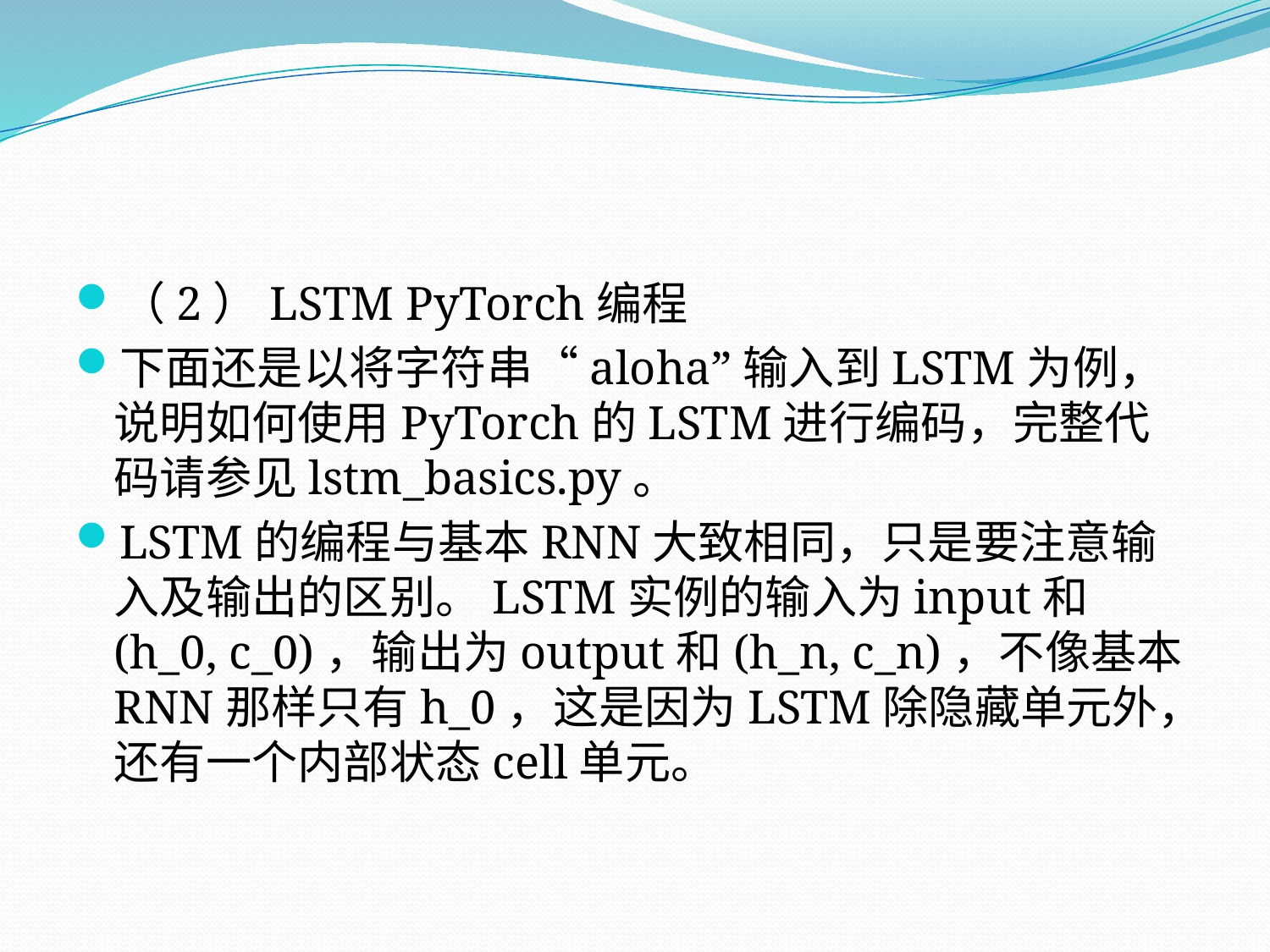

（2）LSTM PyTorch编程
下面还是以将字符串“aloha”输入到LSTM为例，说明如何使用PyTorch的LSTM进行编码，完整代码请参见lstm_basics.py。
LSTM的编程与基本RNN大致相同，只是要注意输入及输出的区别。LSTM实例的输入为input和(h_0, c_0)，输出为output和(h_n, c_n)，不像基本RNN那样只有h_0，这是因为LSTM除隐藏单元外，还有一个内部状态cell单元。